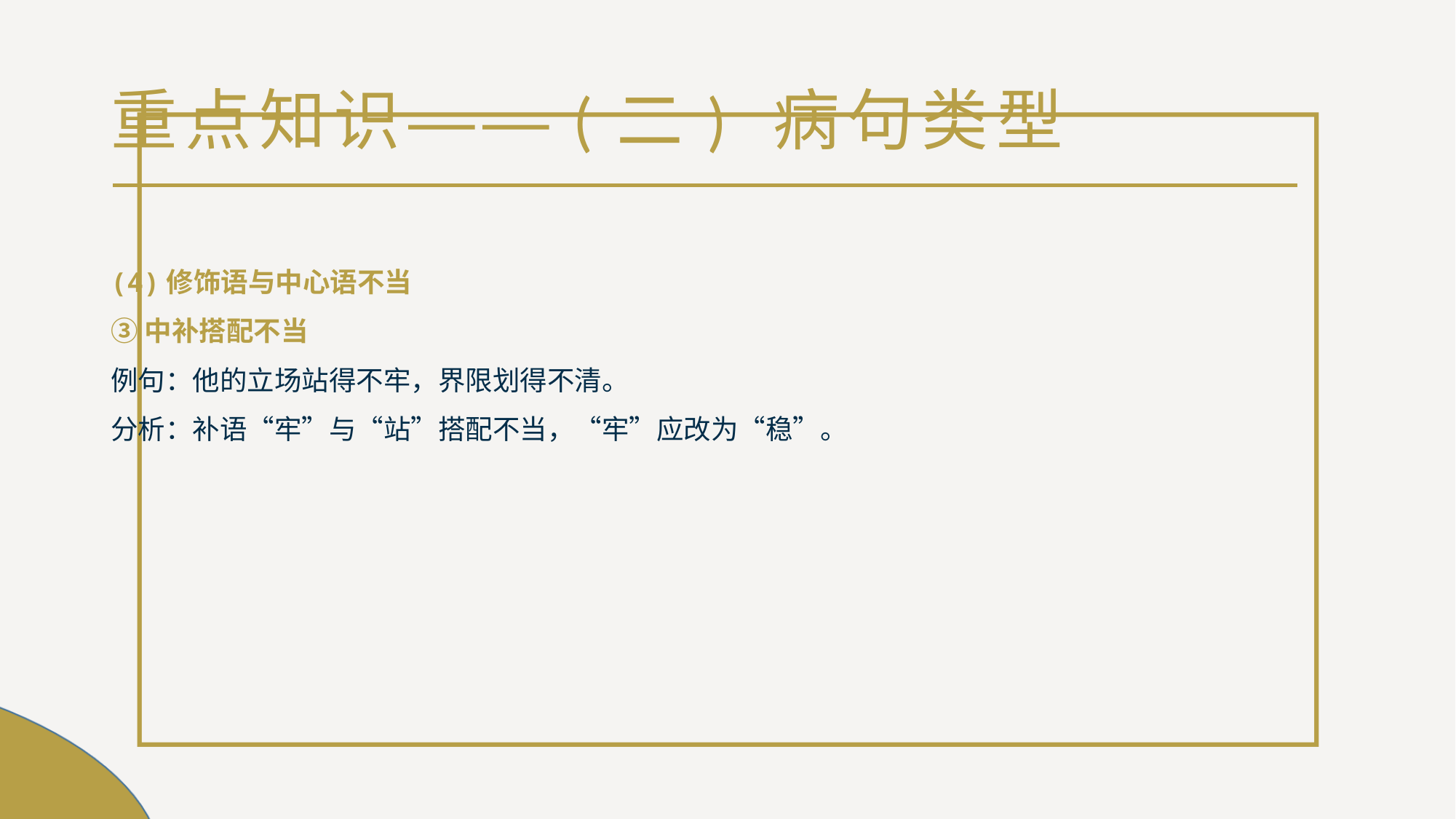

# 重点知识——(二) 病句类型
(4)修饰语与中心语不当
③中补搭配不当
例句：他的立场站得不牢，界限划得不清。
分析：补语“牢”与“站”搭配不当，“牢”应改为“稳”。